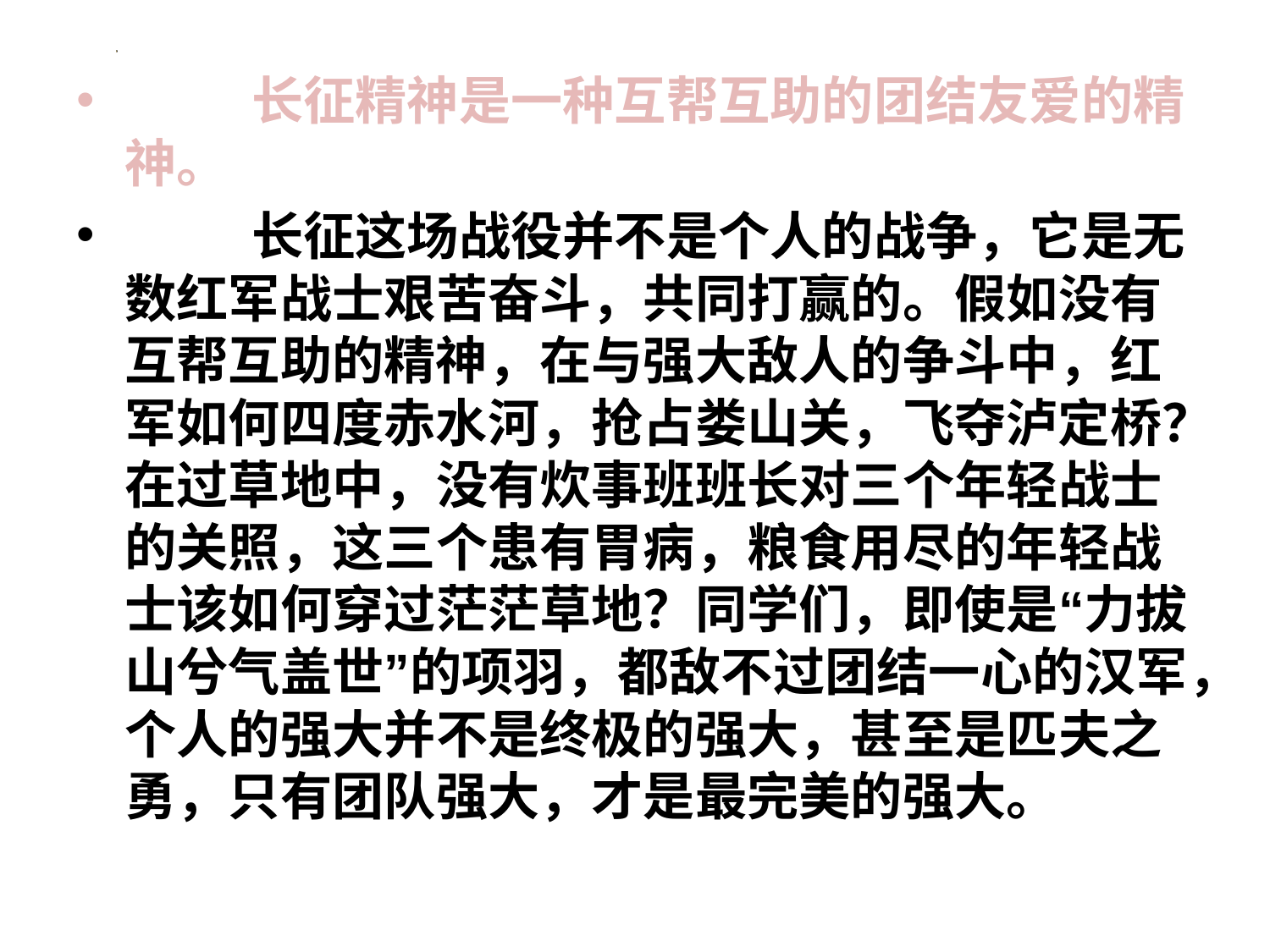

长征精神是一种互帮互助的团结友爱的精神。
        长征这场战役并不是个人的战争，它是无数红军战士艰苦奋斗，共同打赢的。假如没有互帮互助的精神，在与强大敌人的争斗中，红军如何四度赤水河，抢占娄山关，飞夺泸定桥？在过草地中，没有炊事班班长对三个年轻战士的关照，这三个患有胃病，粮食用尽的年轻战士该如何穿过茫茫草地？同学们，即使是“力拔山兮气盖世”的项羽，都敌不过团结一心的汉军，个人的强大并不是终极的强大，甚至是匹夫之勇，只有团队强大，才是最完美的强大。